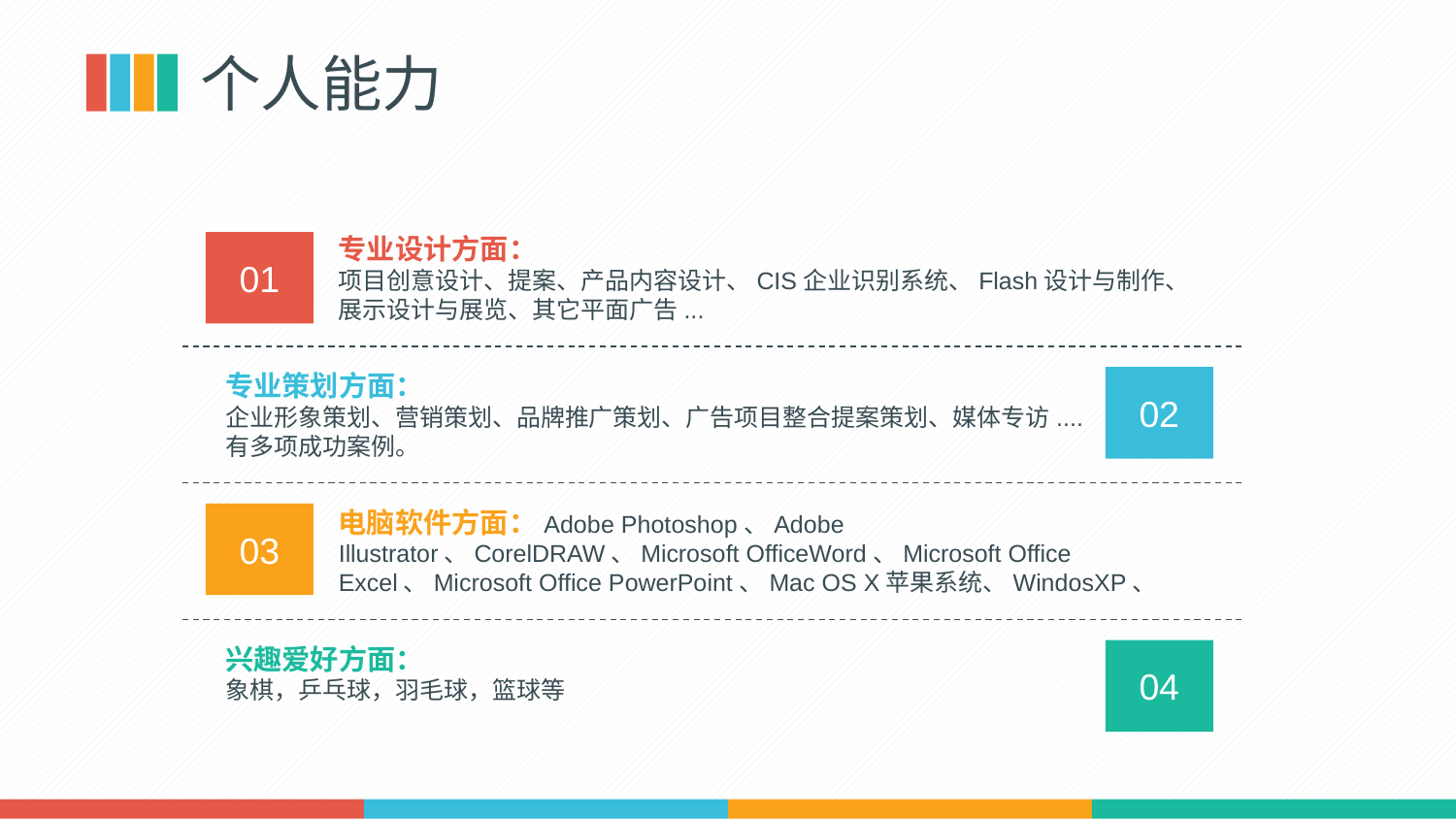

个人能力
专业设计方面：
项目创意设计、提案、产品内容设计、CIS企业识别系统、Flash设计与制作、展示设计与展览、其它平面广告...
01
专业策划方面：
企业形象策划、营销策划、品牌推广策划、广告项目整合提案策划、媒体专访....有多项成功案例。
02
电脑软件方面：Adobe Photoshop、Adobe Illustrator、CorelDRAW、Microsoft OfficeWord、Microsoft Office Excel、Microsoft Office PowerPoint、Mac OS X苹果系统、WindosXP、
03
兴趣爱好方面：
象棋，乒乓球，羽毛球，篮球等
04